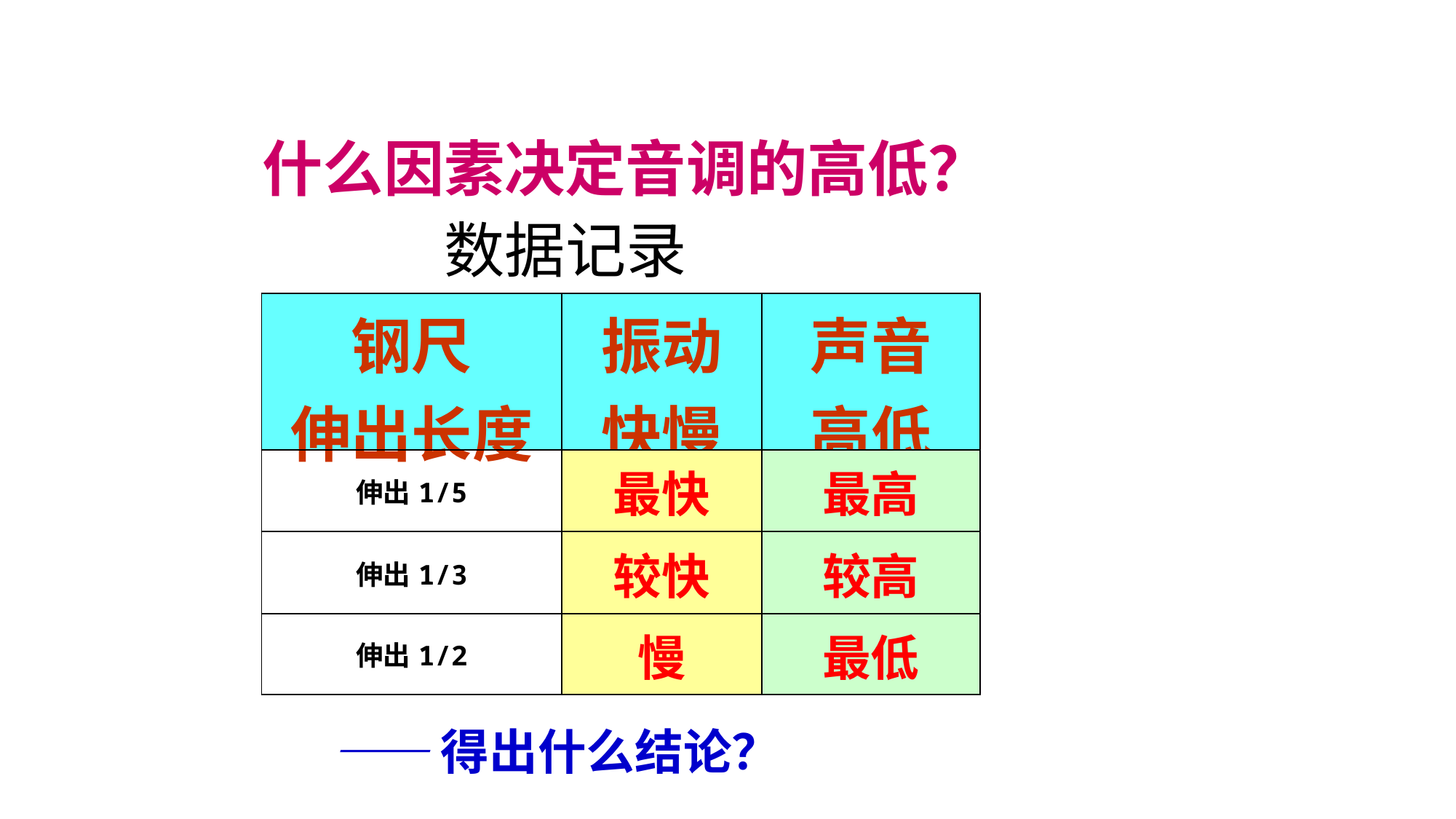

什么因素决定音调的高低？
数据记录
| 钢尺 伸出长度 | 振动快慢 | 声音 高低 |
| --- | --- | --- |
| 伸出1/5 | 最快 | 最高 |
| 伸出1/3 | 较快 | 较高 |
| 伸出1/2 | 慢 | 最低 |
——得出什么结论？